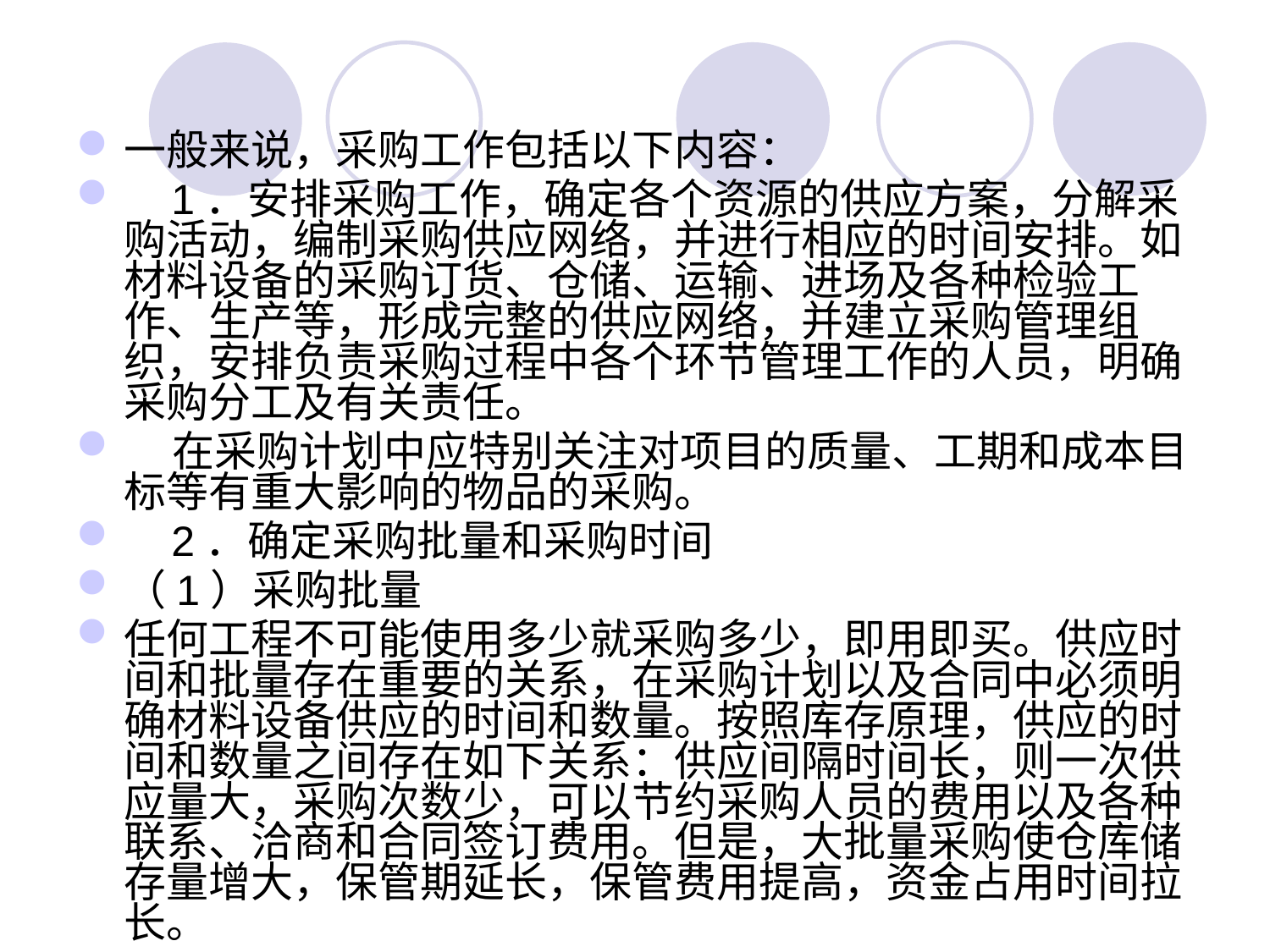

一般来说，采购工作包括以下内容：
    1．安排采购工作，确定各个资源的供应方案，分解采购活动，编制采购供应网络，并进行相应的时间安排。如材料设备的采购订货、仓储、运输、进场及各种检验工作、生产等，形成完整的供应网络，并建立采购管理组织，安排负责采购过程中各个环节管理工作的人员，明确采购分工及有关责任。
    在采购计划中应特别关注对项目的质量、工期和成本目标等有重大影响的物品的采购。
    2．确定采购批量和采购时间
（1）采购批量
任何工程不可能使用多少就采购多少，即用即买。供应时间和批量存在重要的关系，在采购计划以及合同中必须明确材料设备供应的时间和数量。按照库存原理，供应的时间和数量之间存在如下关系：供应间隔时间长，则一次供应量大，采购次数少，可以节约采购人员的费用以及各种联系、洽商和合同签订费用。但是，大批量采购使仓库储存量增大，保管期延长，保管费用提高，资金占用时间拉长。